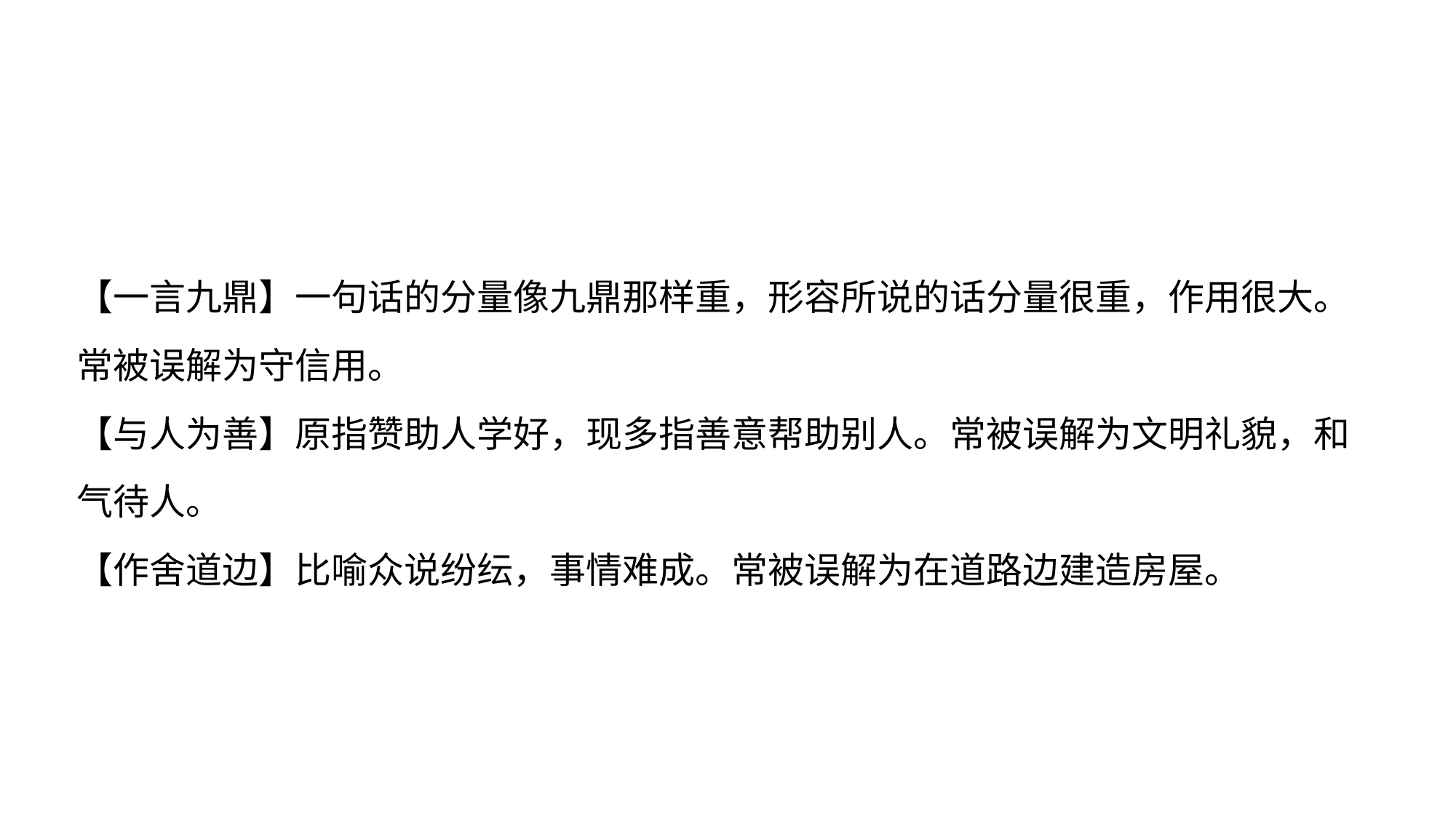

【一言九鼎】一句话的分量像九鼎那样重，形容所说的话分量很重，作用很大。常被误解为守信用。
【与人为善】原指赞助人学好，现多指善意帮助别人。常被误解为文明礼貌，和气待人。
【作舍道边】比喻众说纷纭，事情难成。常被误解为在道路边建造房屋。